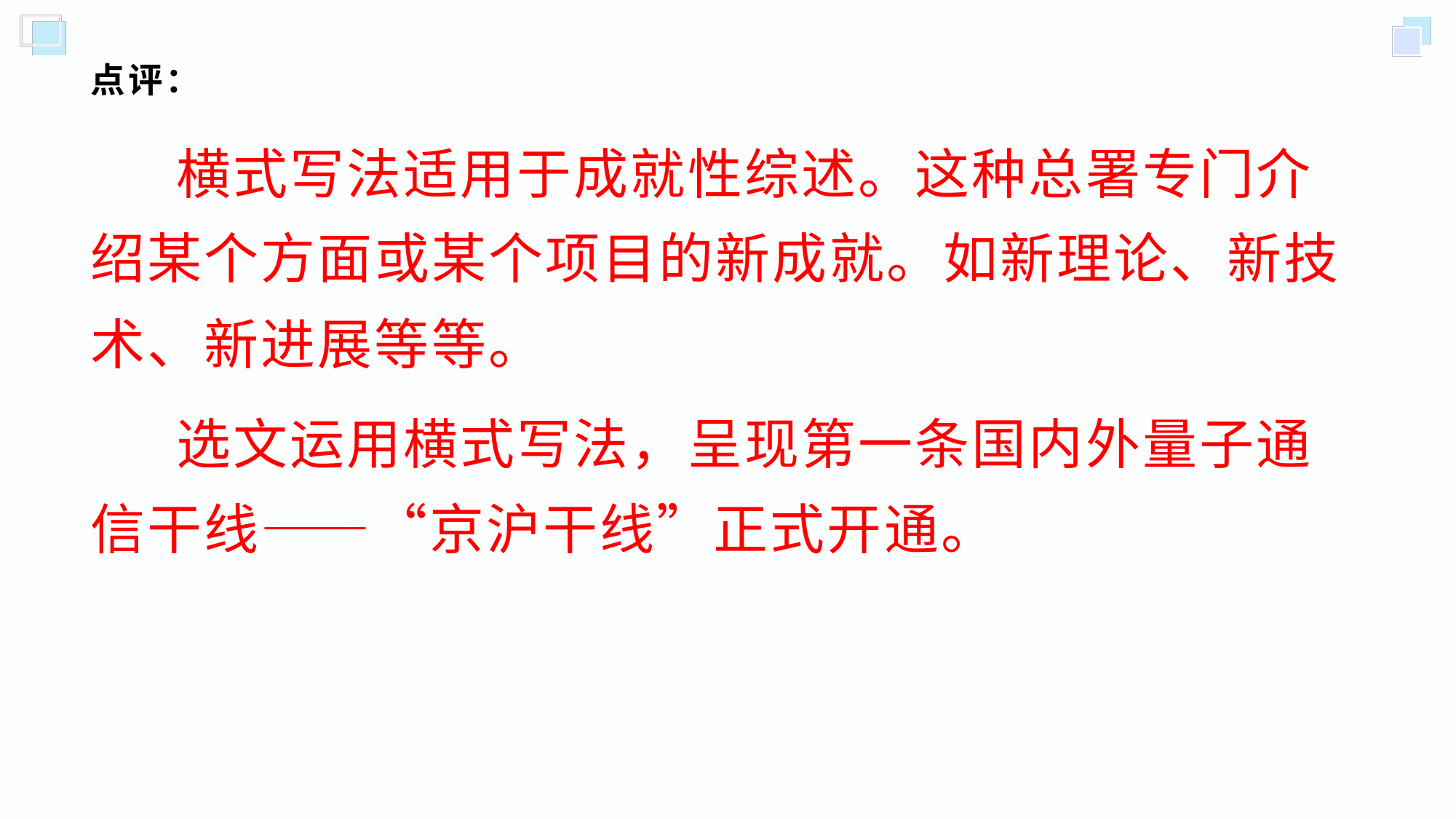

# 点评：
     横式写法适用于成就性综述。这种总署专门介绍某个方面或某个项目的新成就。如新理论、新技术、新进展等等。
     选文运用横式写法，呈现第一条国内外量子通信干线——“京沪干线”正式开通。